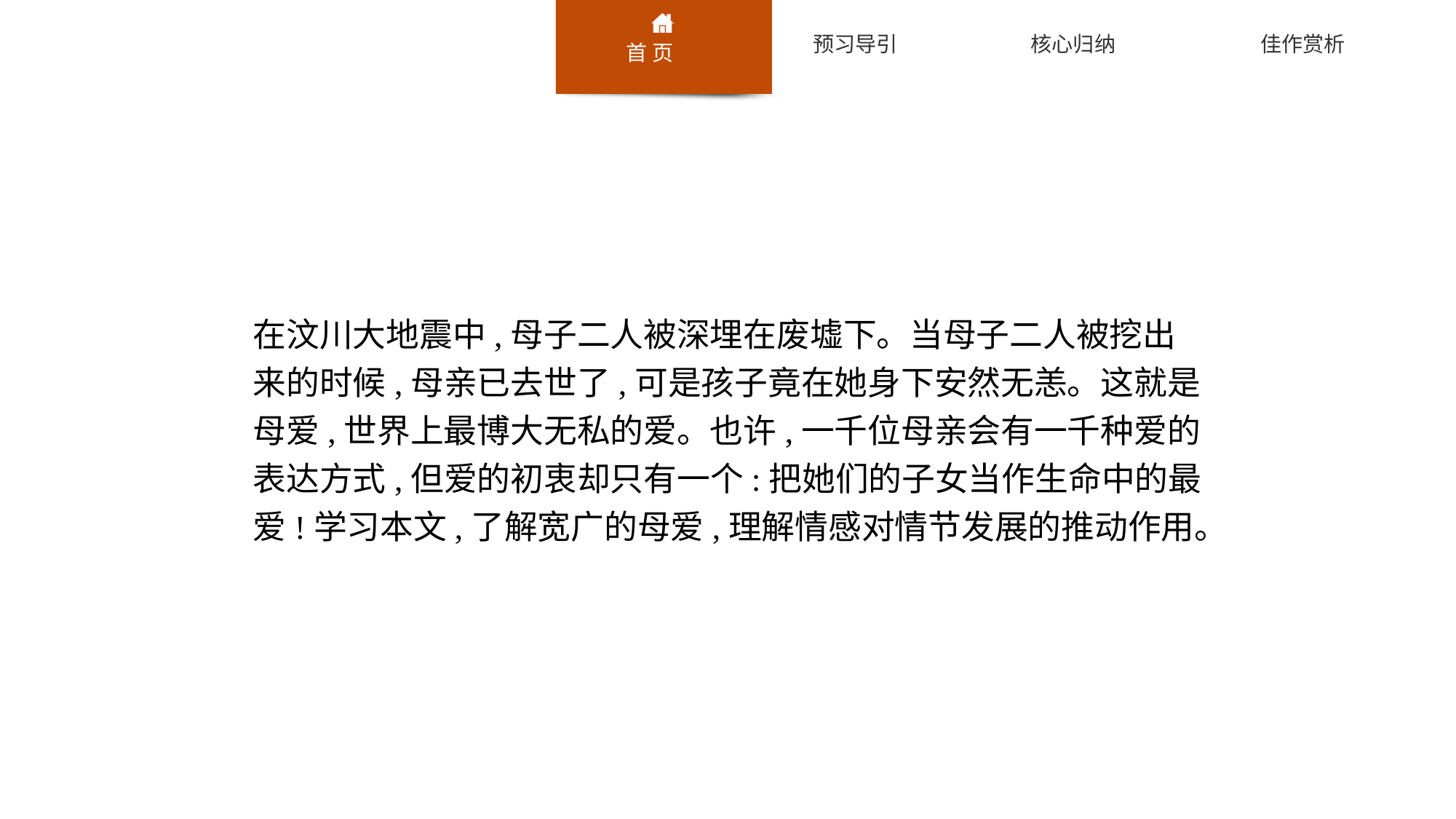

在汶川大地震中,母子二人被深埋在废墟下。当母子二人被挖出来的时候,母亲已去世了,可是孩子竟在她身下安然无恙。这就是母爱,世界上最博大无私的爱。也许,一千位母亲会有一千种爱的表达方式,但爱的初衷却只有一个:把她们的子女当作生命中的最爱!学习本文,了解宽广的母爱,理解情感对情节发展的推动作用。